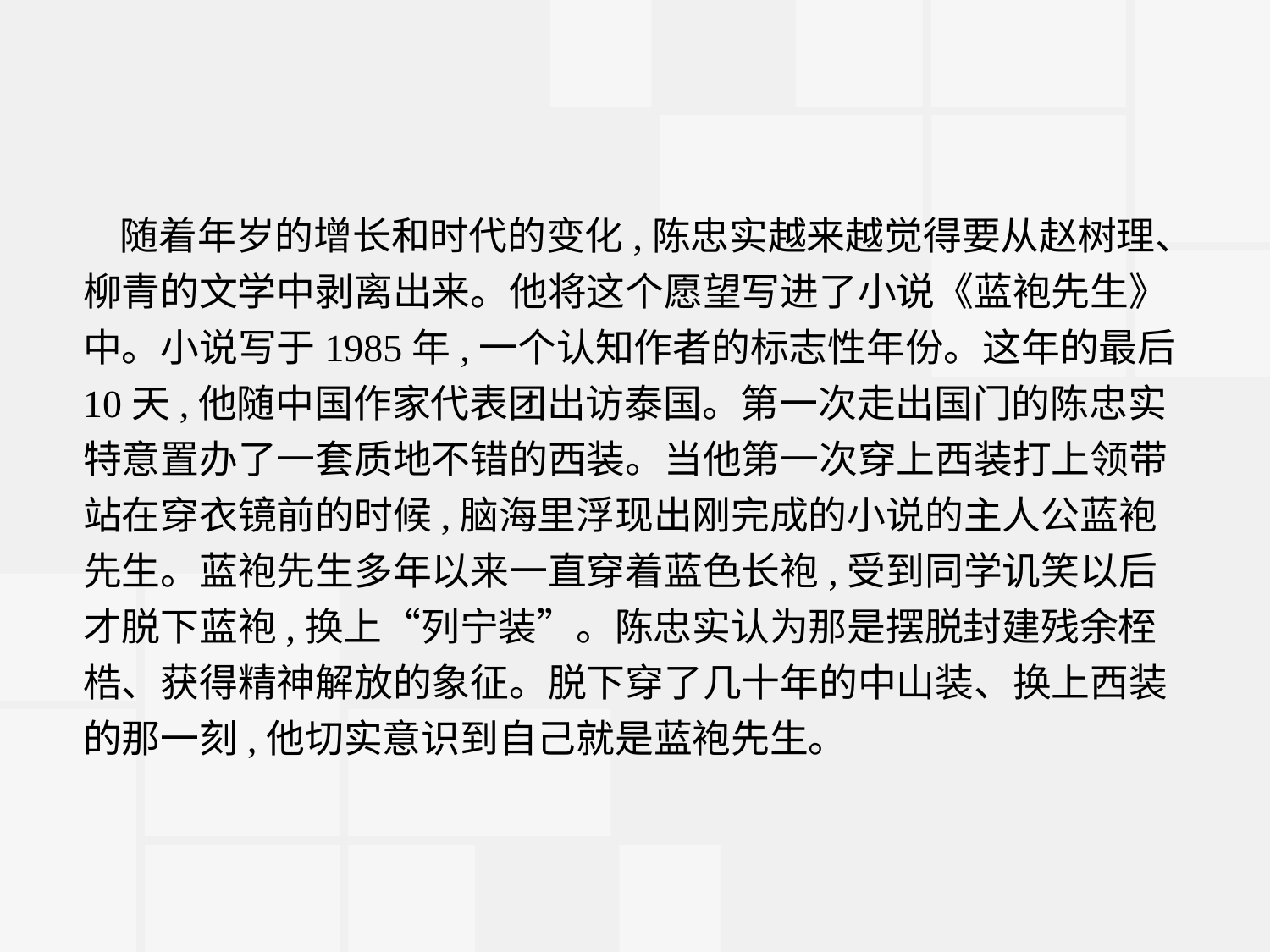

随着年岁的增长和时代的变化,陈忠实越来越觉得要从赵树理、柳青的文学中剥离出来。他将这个愿望写进了小说《蓝袍先生》中。小说写于1985年,一个认知作者的标志性年份。这年的最后10天,他随中国作家代表团出访泰国。第一次走出国门的陈忠实特意置办了一套质地不错的西装。当他第一次穿上西装打上领带站在穿衣镜前的时候,脑海里浮现出刚完成的小说的主人公蓝袍先生。蓝袍先生多年以来一直穿着蓝色长袍,受到同学讥笑以后才脱下蓝袍,换上“列宁装”。陈忠实认为那是摆脱封建残余桎梏、获得精神解放的象征。脱下穿了几十年的中山装、换上西装的那一刻,他切实意识到自己就是蓝袍先生。